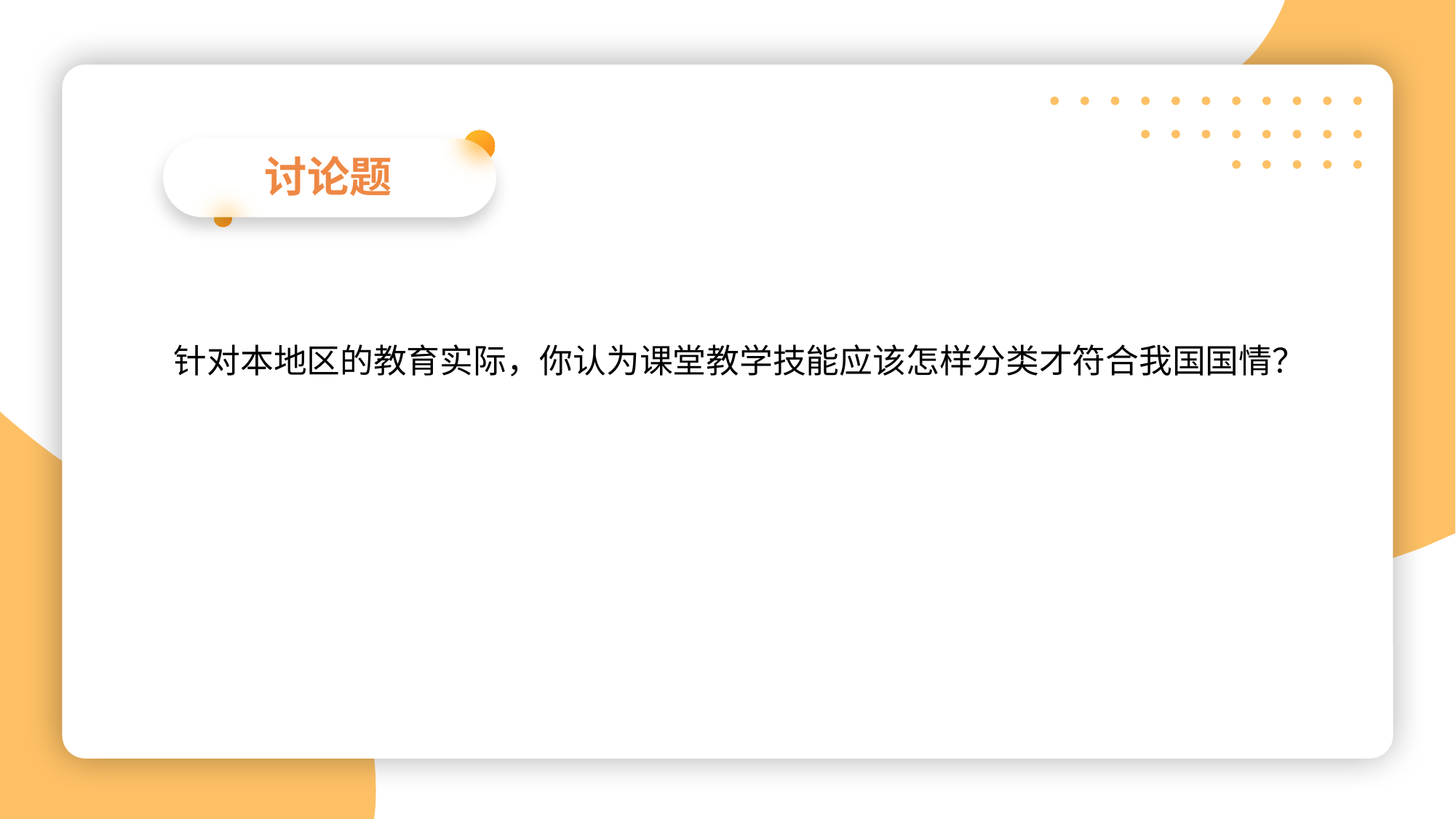

讨论题
针对本地区的教育实际，你认为课堂教学技能应该怎样分类才符合我国国情？